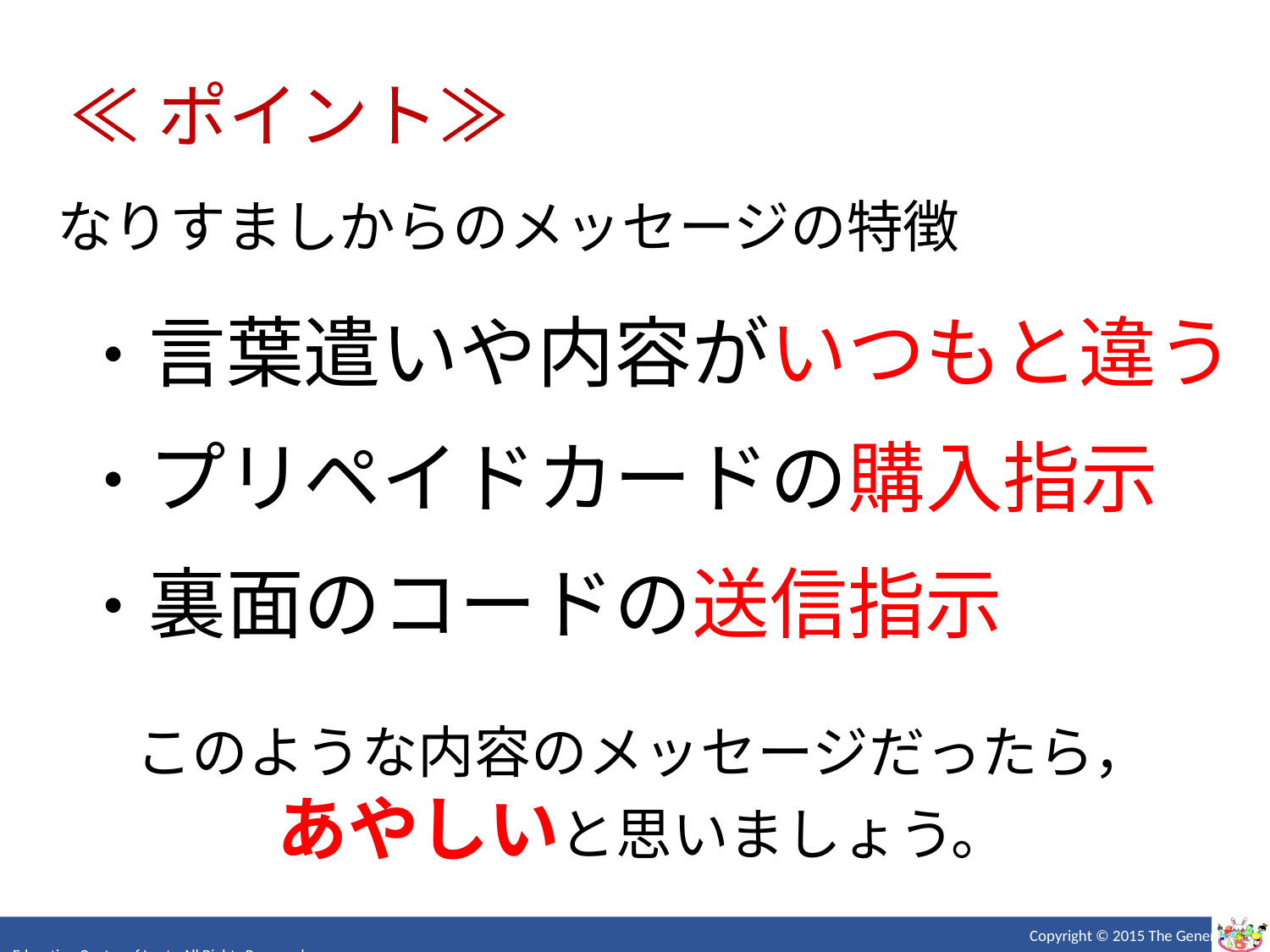

≪ポイント≫
なりすましからのメッセージの特徴
・言葉遣いや内容がいつもと違う
・プリペイドカードの購入指示
・裏面のコードの送信指示
このような内容のメッセージだったら，
あやしいと思いましょう。